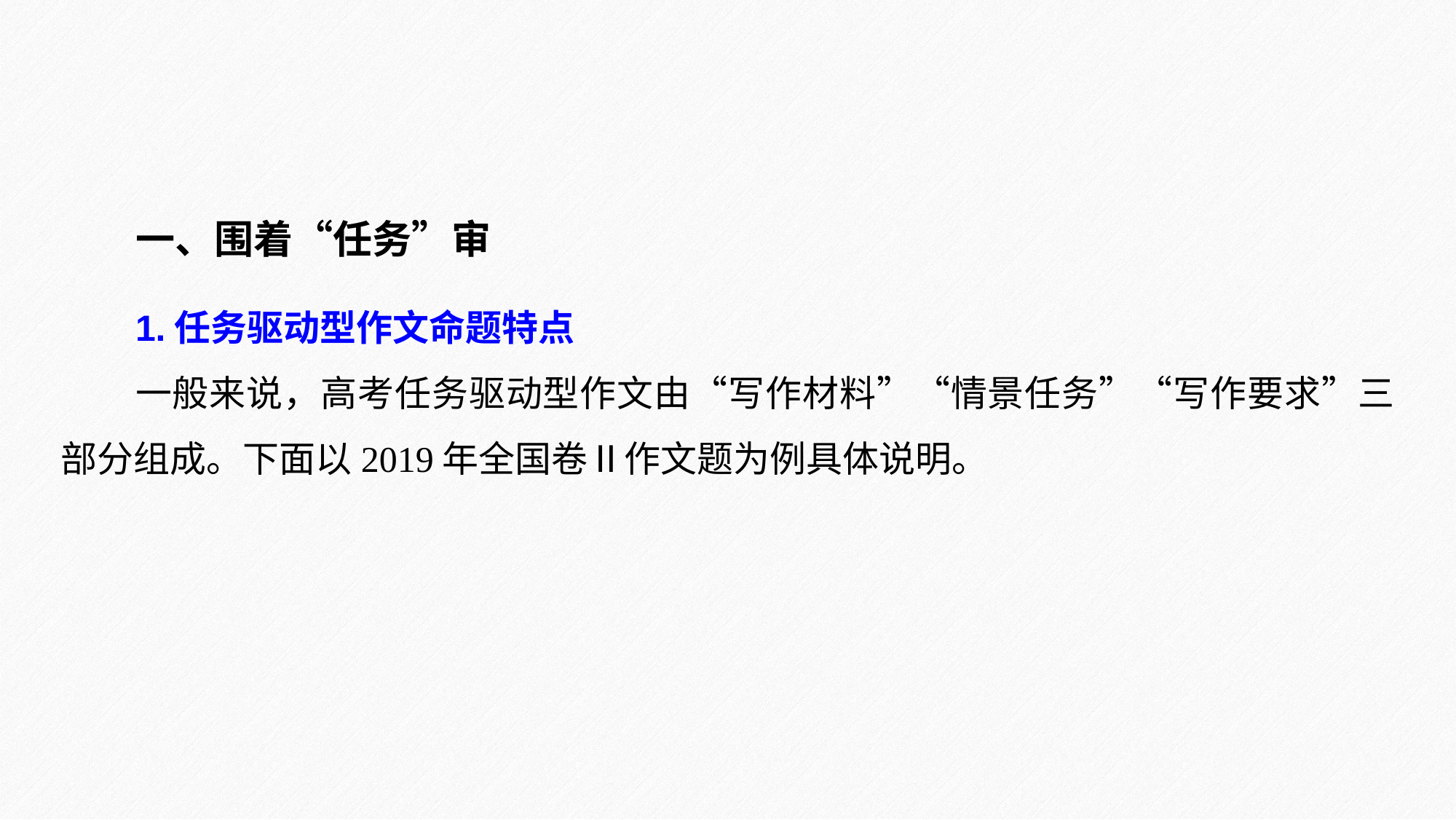

一、围着“任务”审

1.任务驱动型作文命题特点
一般来说，高考任务驱动型作文由“写作材料”“情景任务”“写作要求”三部分组成。下面以2019年全国卷Ⅱ作文题为例具体说明。